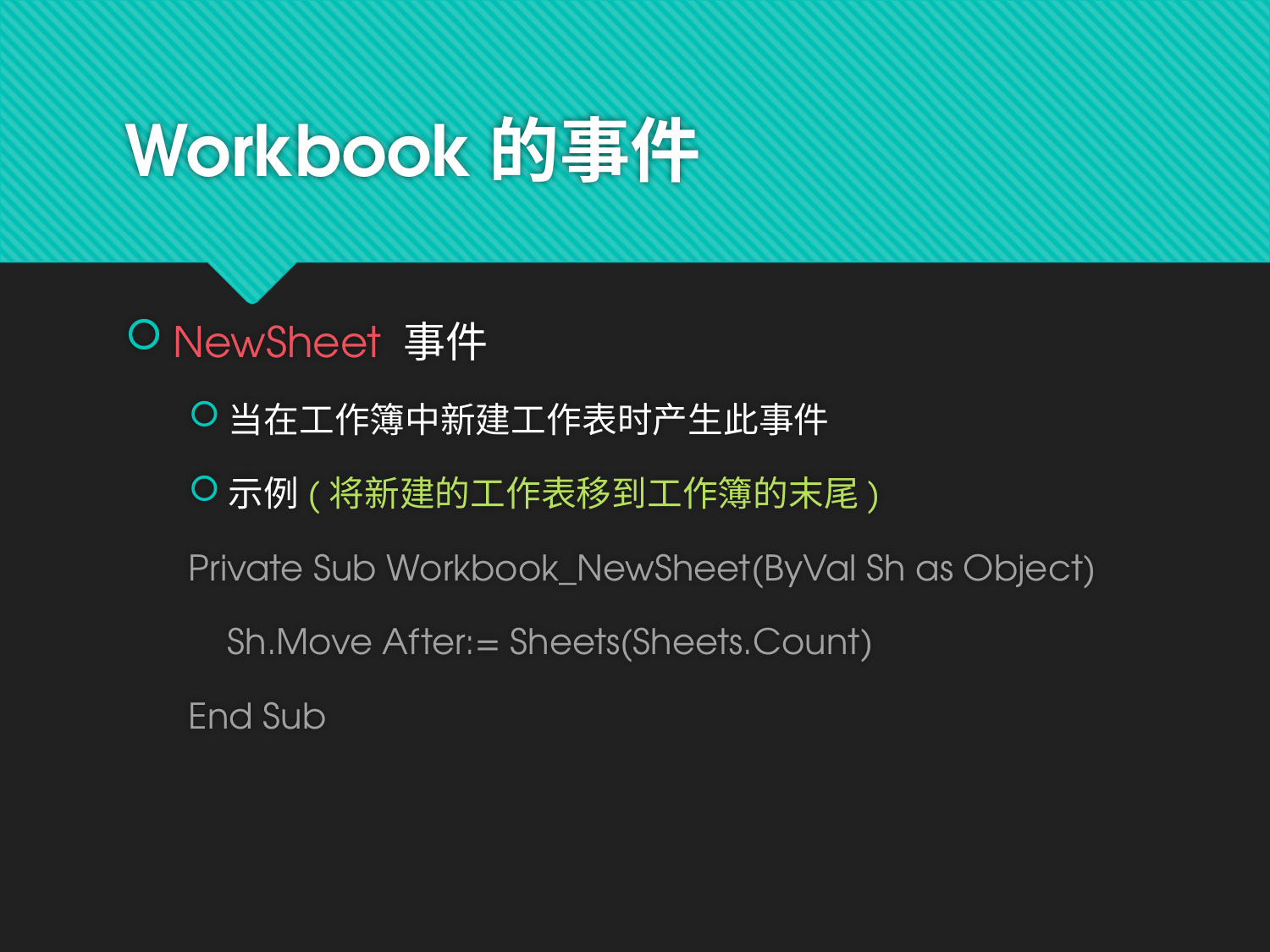

# Workbook的事件
NewSheet 事件
当在工作簿中新建工作表时产生此事件
示例(将新建的工作表移到工作簿的末尾)
Private Sub Workbook_NewSheet(ByVal Sh as Object)
    Sh.Move After:= Sheets(Sheets.Count)
End Sub